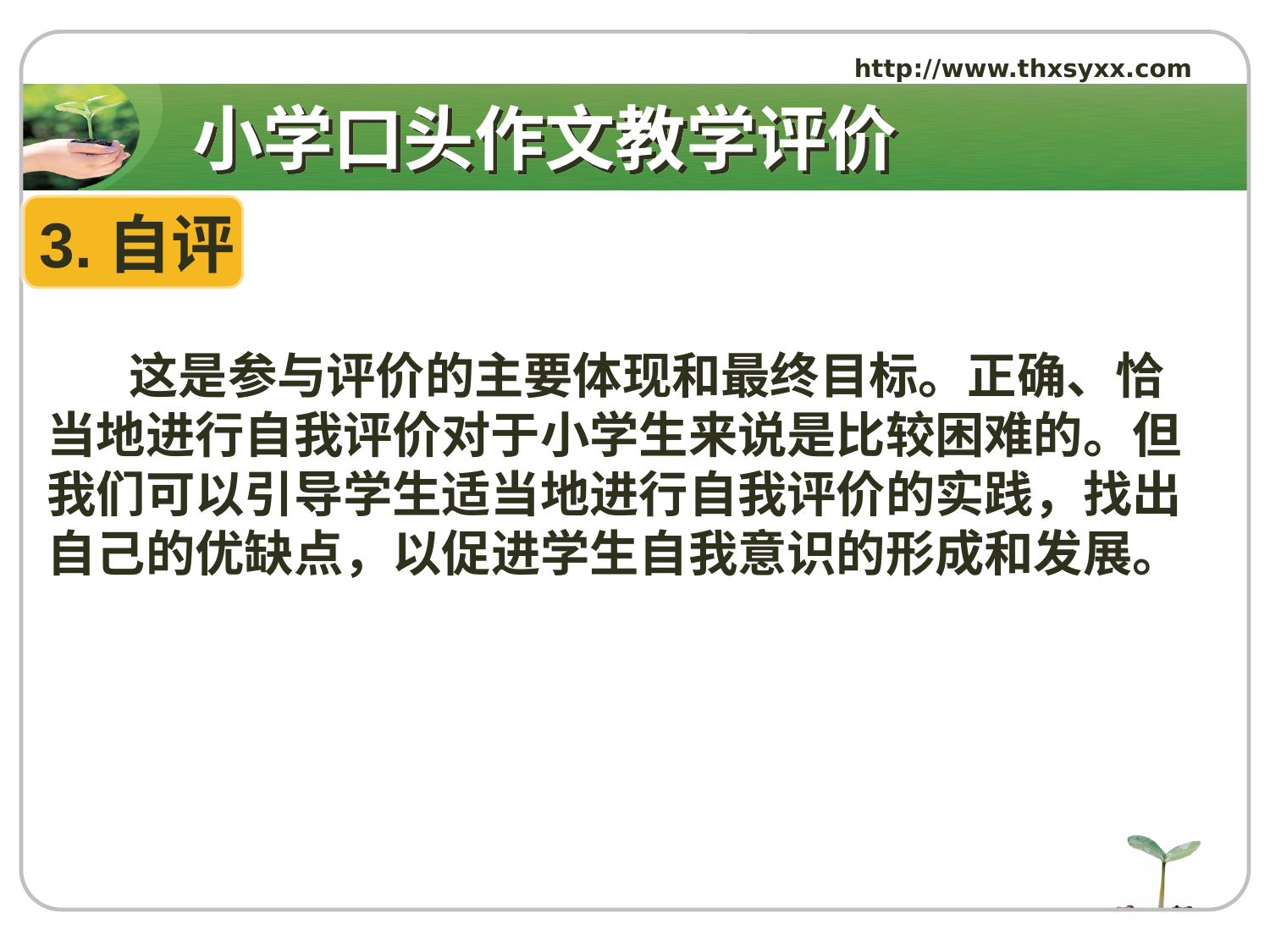

http://www.thxsyxx.com
# 小学口头作文教学评价
3.自评
         这是参与评价的主要体现和最终目标。正确、恰当地进行自我评价对于小学生来说是比较困难的。但我们可以引导学生适当地进行自我评价的实践，找出自己的优缺点，以促进学生自我意识的形成和发展。